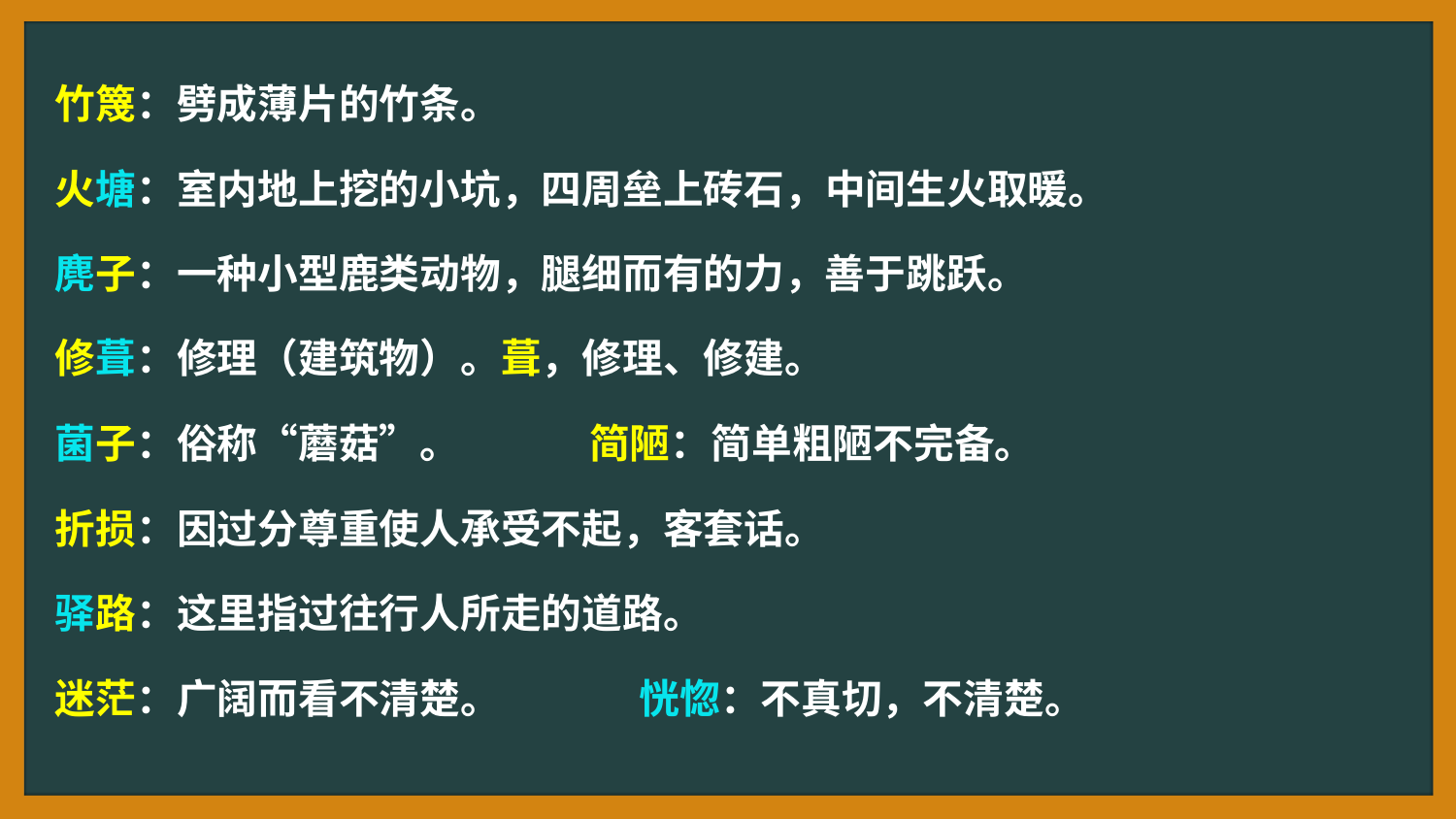

竹篾：劈成薄片的竹条。
火塘：室内地上挖的小坑，四周垒上砖石，中间生火取暖。
麂子：一种小型鹿类动物，腿细而有的力，善于跳跃。
修葺：修理（建筑物）。葺，修理、修建。
菌子：俗称“蘑菇”。              简陋：简单粗陋不完备。
折损：因过分尊重使人承受不起，客套话。
驿路：这里指过往行人所走的道路。
迷茫：广阔而看不清楚。               恍惚：不真切，不清楚。